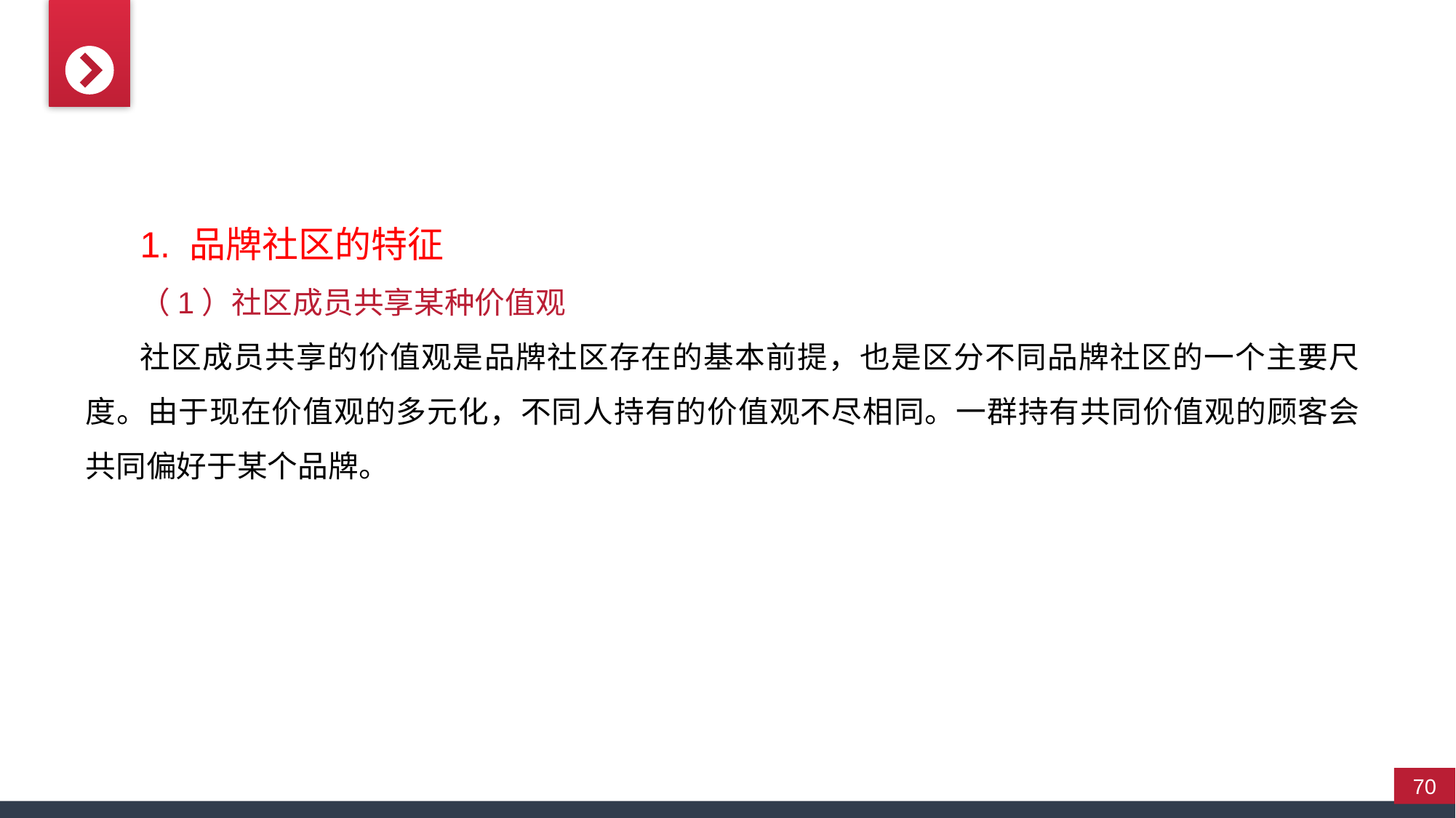

1. 品牌社区的特征
（1）社区成员共享某种价值观
社区成员共享的价值观是品牌社区存在的基本前提，也是区分不同品牌社区的一个主要尺度。由于现在价值观的多元化，不同人持有的价值观不尽相同。一群持有共同价值观的顾客会共同偏好于某个品牌。